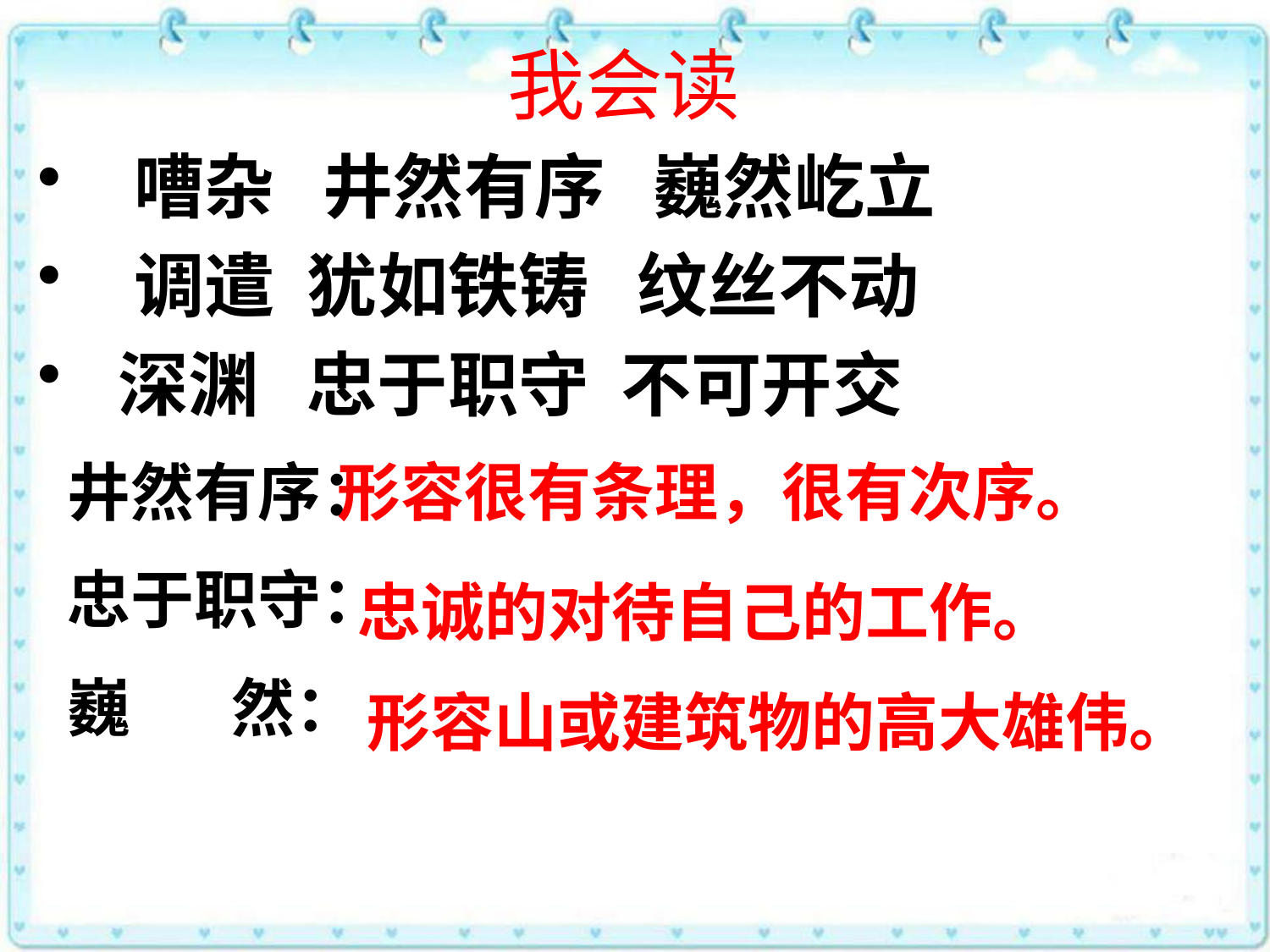

我会读
  嘈杂   井然有序   巍然屹立
  调遣  犹如铁铸   纹丝不动
 深渊   忠于职守  不可开交

井然有序：
忠于职守：
巍       然：

形容很有条理，很有次序。
忠诚的对待自己的工作。
形容山或建筑物的高大雄伟。